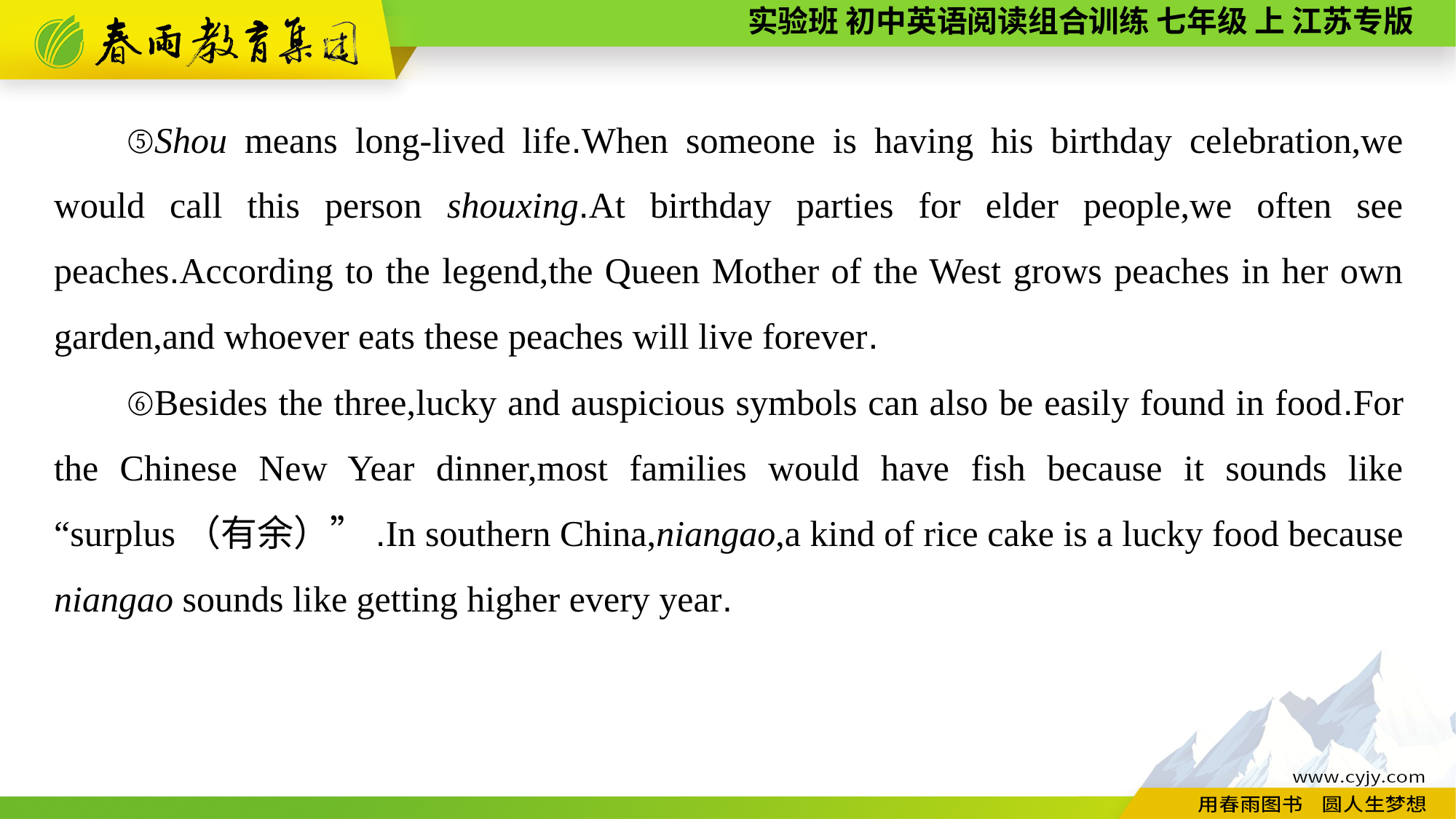

⑤Shou means long-lived life.When someone is having his birthday celebration,we would call this person shouxing.At birthday parties for elder people,we often see peaches.According to the legend,the Queen Mother of the West grows peaches in her own garden,and whoever eats these peaches will live forever.
⑥Besides the three,lucky and auspicious symbols can also be easily found in food.For the Chinese New Year dinner,most families would have fish because it sounds like “surplus（有余）”.In southern China,niangao,a kind of rice cake is a lucky food because niangao sounds like getting higher every year.